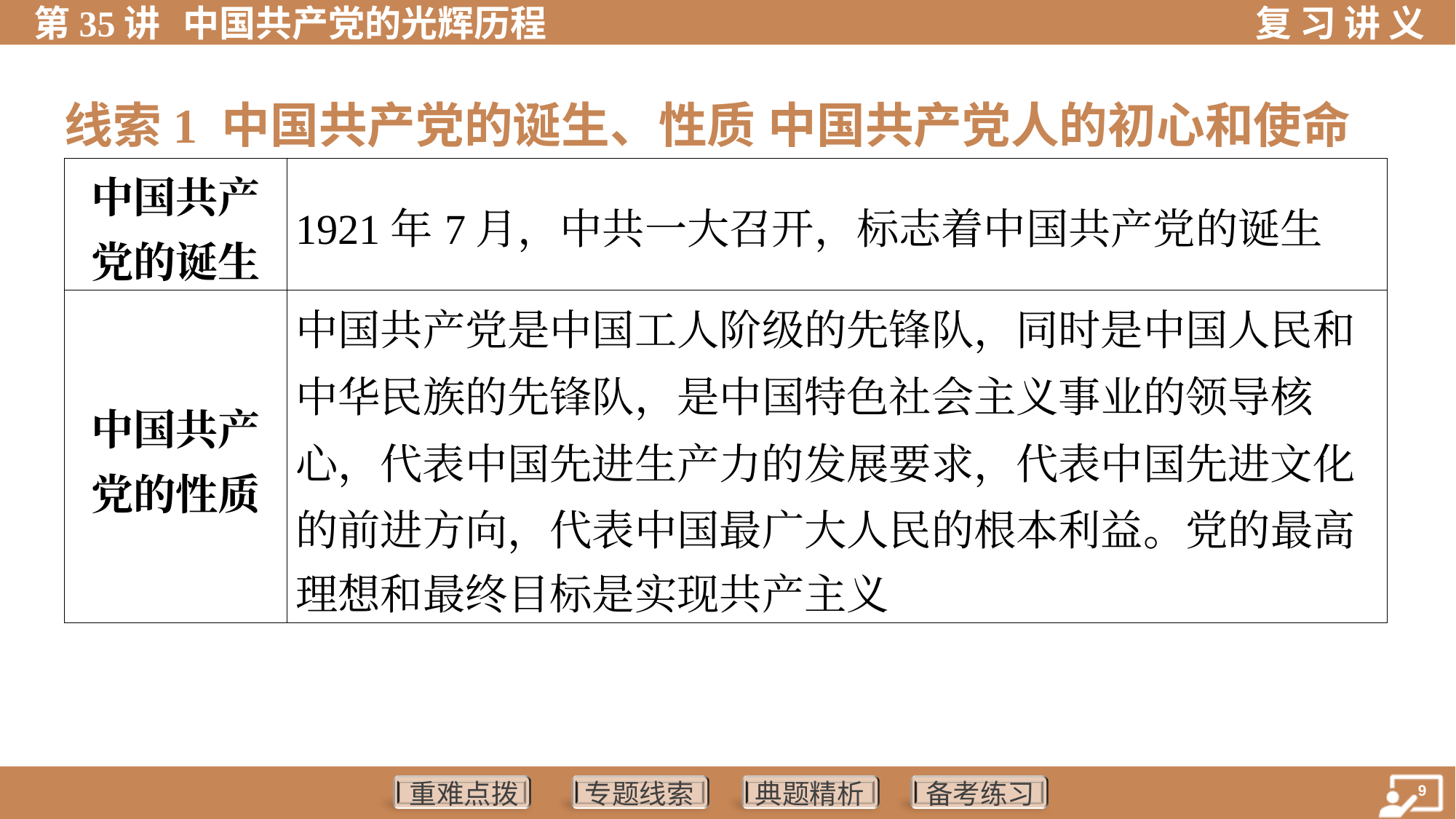

线索1 中国共产党的诞生、性质 中国共产党人的初心和使命
| 中国共产 党的诞生 | 1921年7月，中共一大召开，标志着中国共产党的诞生 |
| --- | --- |
| 中国共产 党的性质 | 中国共产党是中国工人阶级的先锋队，同时是中国人民和 中华民族的先锋队，是中国特色社会主义事业的领导核 心，代表中国先进生产力的发展要求，代表中国先进文化 的前进方向，代表中国最广大人民的根本利益。党的最高 理想和最终目标是实现共产主义 |